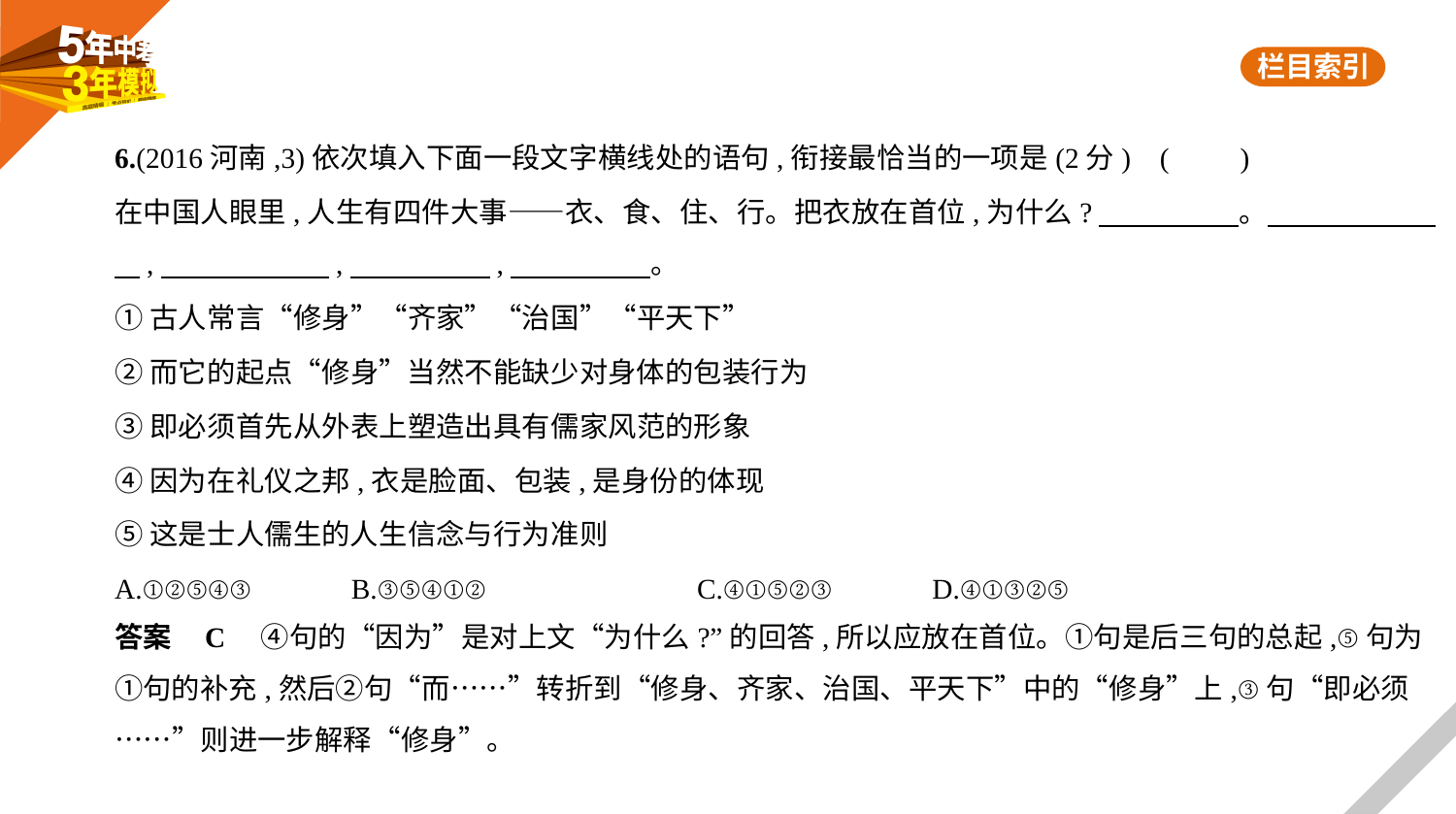

6.(2016河南,3)依次填入下面一段文字横线处的语句,衔接最恰当的一项是(2分) (　　)
在中国人眼里,人生有四件大事——衣、食、住、行。把衣放在首位,为什么?　　　　    。　　　　　    
    ,　　　　　    ,　　　　    ,　　　　    。
①古人常言“修身”“齐家”“治国”“平天下”
②而它的起点“修身”当然不能缺少对身体的包装行为
③即必须首先从外表上塑造出具有儒家风范的形象
④因为在礼仪之邦,衣是脸面、包装,是身份的体现
⑤这是士人儒生的人生信念与行为准则
A.①②⑤④③　　　B.③⑤④①②		C.④①⑤②③　　　D.④①③②⑤
答案    C　④句的“因为”是对上文“为什么?”的回答,所以应放在首位。①句是后三句的总起,⑤句为
①句的补充,然后②句“而……”转折到“修身、齐家、治国、平天下”中的“修身”上,③句“即必须
……”则进一步解释“修身”。